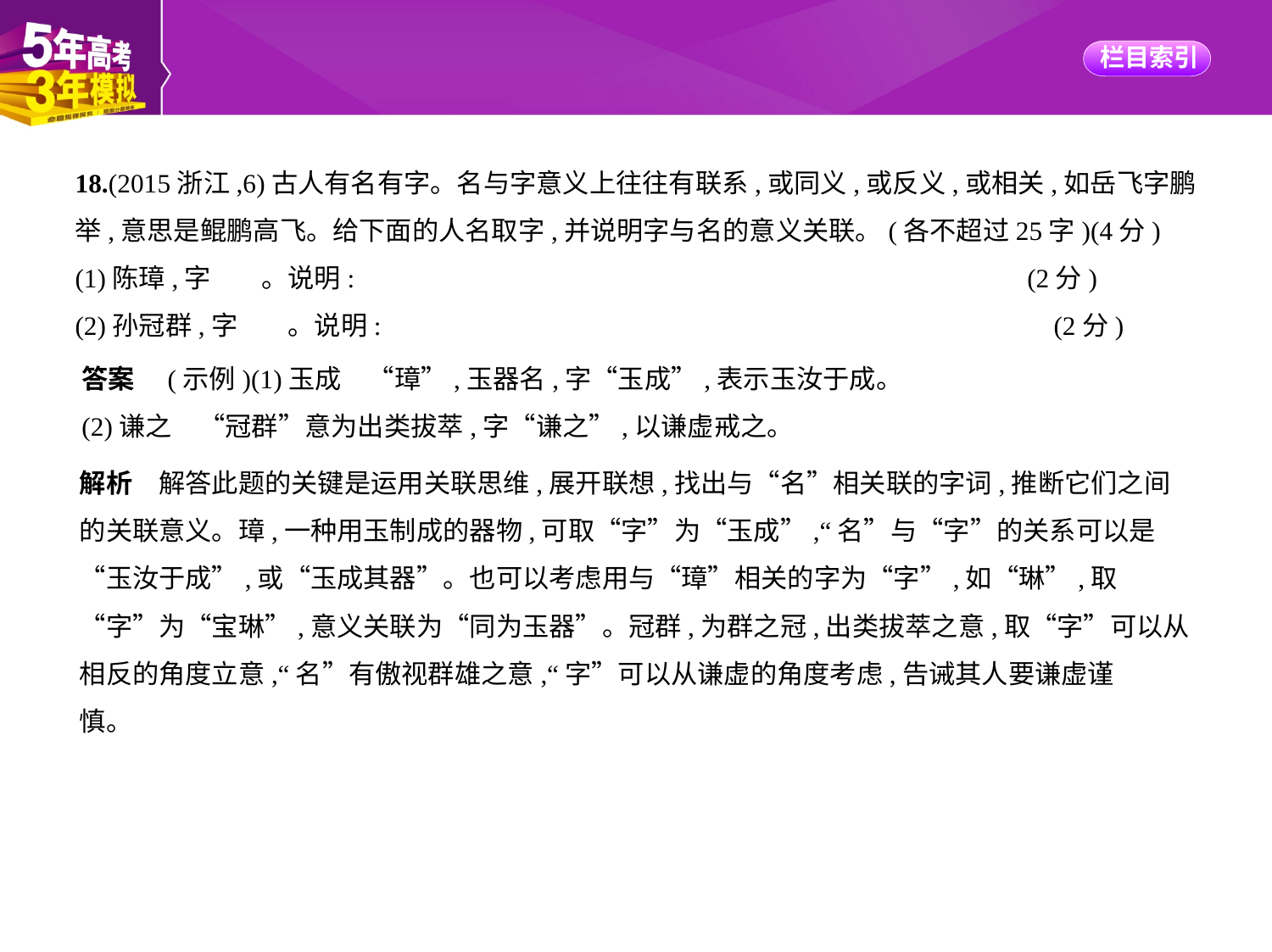

18.(2015浙江,6)古人有名有字。名与字意义上往往有联系,或同义,或反义,或相关,如岳飞字鹏
举,意思是鲲鹏高飞。给下面的人名取字,并说明字与名的意义关联。(各不超过25字)(4分)
(1)陈璋,字　    。说明:　　　　　　　　　　　　　　　　　　　　　　　　    (2分)
(2)孙冠群,字　    。说明:　　　　　　　　　　　　　　　　　　　　　　　　    (2分)
答案　(示例)(1)玉成　“璋”,玉器名,字“玉成”,表示玉汝于成。
(2)谦之　“冠群”意为出类拔萃,字“谦之”,以谦虚戒之。
解析　解答此题的关键是运用关联思维,展开联想,找出与“名”相关联的字词,推断它们之间
的关联意义。璋,一种用玉制成的器物,可取“字”为“玉成”,“名”与“字”的关系可以是
“玉汝于成”,或“玉成其器”。也可以考虑用与“璋”相关的字为“字”,如“琳”,取
“字”为“宝琳”,意义关联为“同为玉器”。冠群,为群之冠,出类拔萃之意,取“字”可以从
相反的角度立意,“名”有傲视群雄之意,“字”可以从谦虚的角度考虑,告诫其人要谦虚谨
慎。